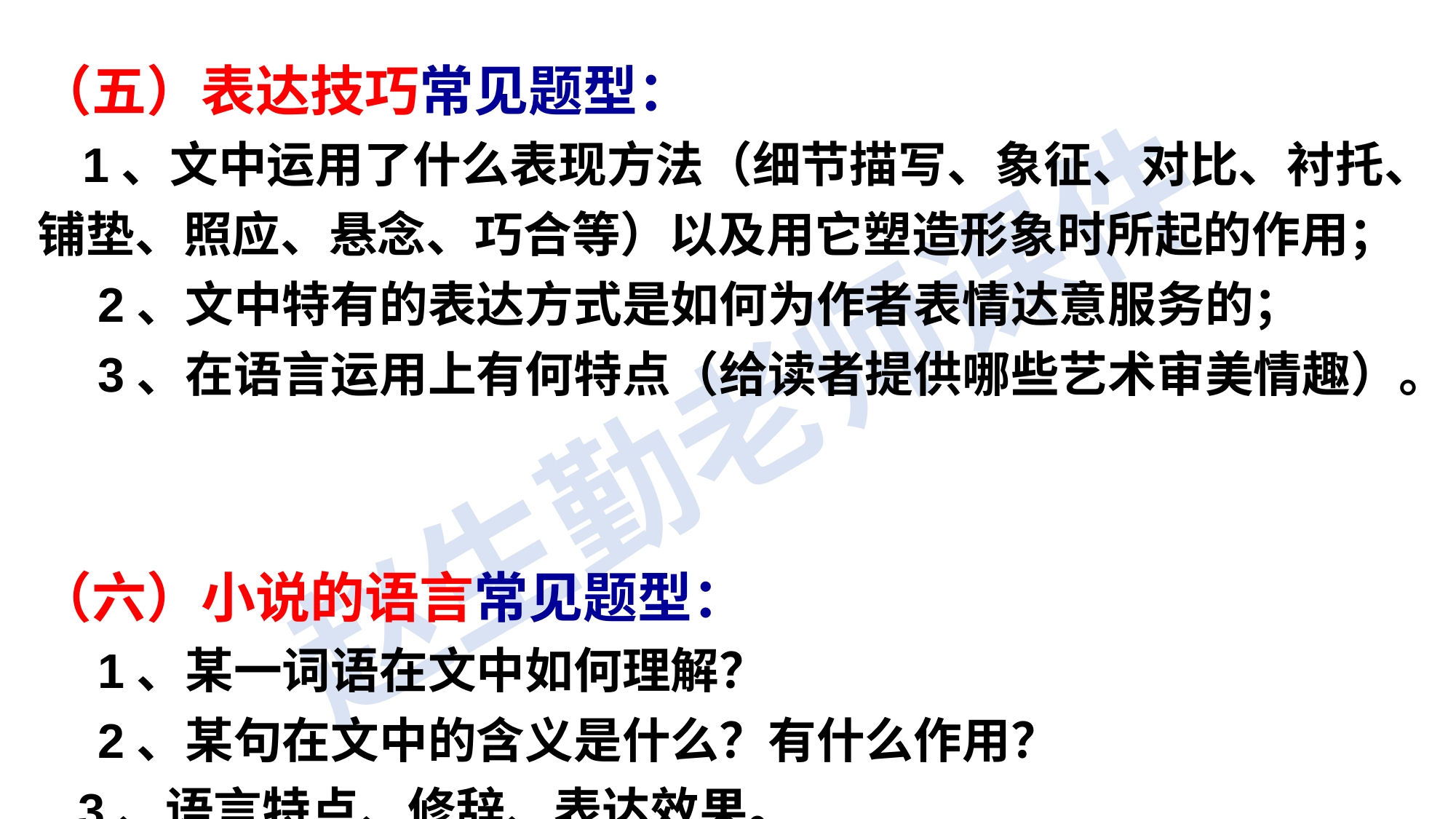

（五）表达技巧常见题型：
   1、文中运用了什么表现方法（细节描写、象征、对比、衬托、铺垫、照应、悬念、巧合等）以及用它塑造形象时所起的作用；
　2、文中特有的表达方式是如何为作者表情达意服务的；
　3、在语言运用上有何特点（给读者提供哪些艺术审美情趣）。

（六）小说的语言常见题型：
　1、某一词语在文中如何理解？
　2、某句在文中的含义是什么？有什么作用？
   3、语言特点、修辞、表达效果。